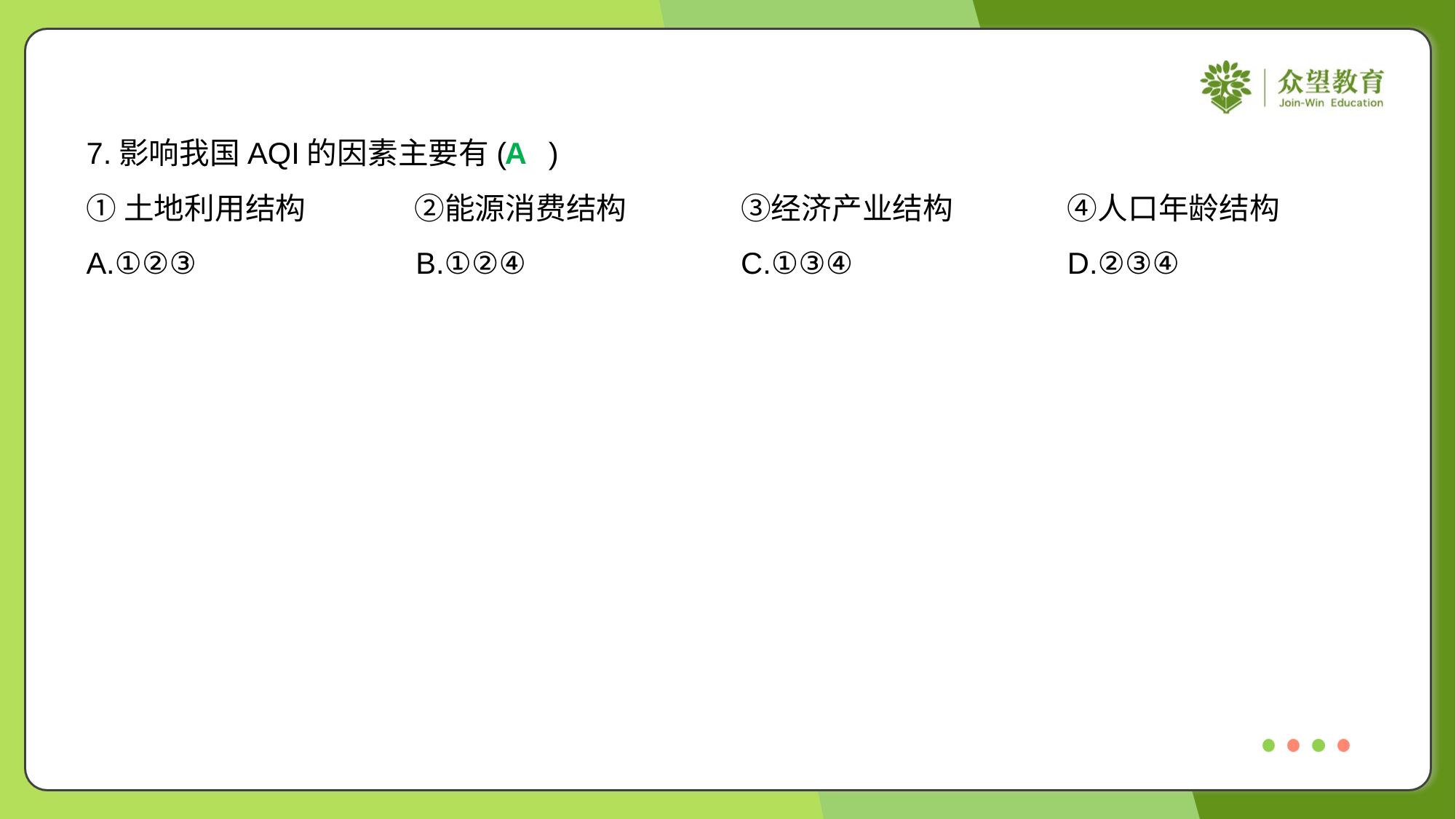

7.影响我国AQI的因素主要有(     )
A
①土地利用结构	②能源消费结构	③经济产业结构	④人口年龄结构
A.①②③	B.①②④	C.①③④	D.②③④